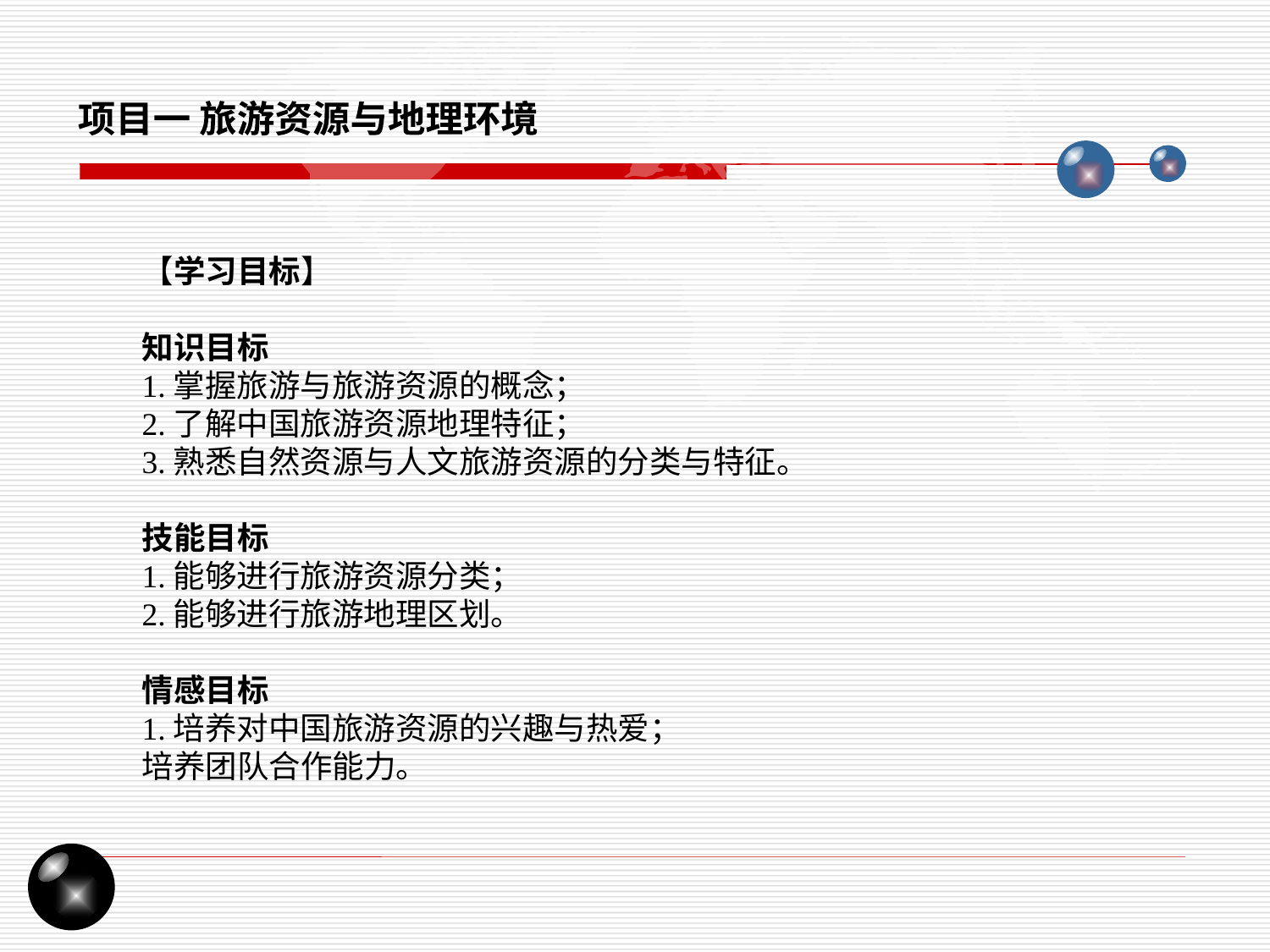

项目一 旅游资源与地理环境
【学习目标】

知识目标
1.掌握旅游与旅游资源的概念；
2.了解中国旅游资源地理特征；
3.熟悉自然资源与人文旅游资源的分类与特征。

技能目标
1.能够进行旅游资源分类；
2.能够进行旅游地理区划。

情感目标
1.培养对中国旅游资源的兴趣与热爱；
培养团队合作能力。